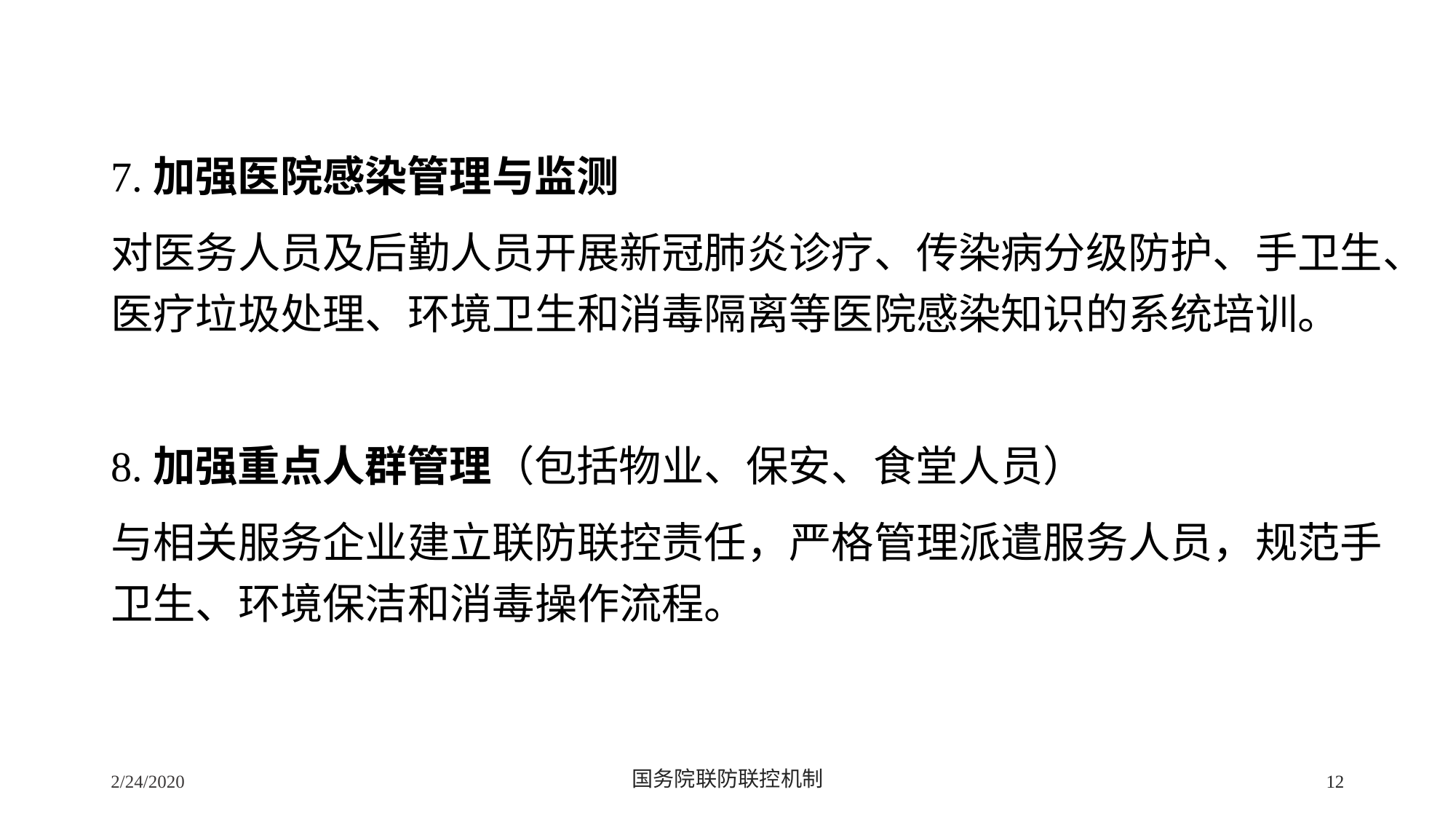

7.加强医院感染管理与监测
对医务人员及后勤人员开展新冠肺炎诊疗、传染病分级防护、手卫生、医疗垃圾处理、环境卫生和消毒隔离等医院感染知识的系统培训。

8.加强重点人群管理（包括物业、保安、食堂人员）
与相关服务企业建立联防联控责任，严格管理派遣服务人员，规范手卫生、环境保洁和消毒操作流程。

2/24/2020
国务院联防联控机制
12